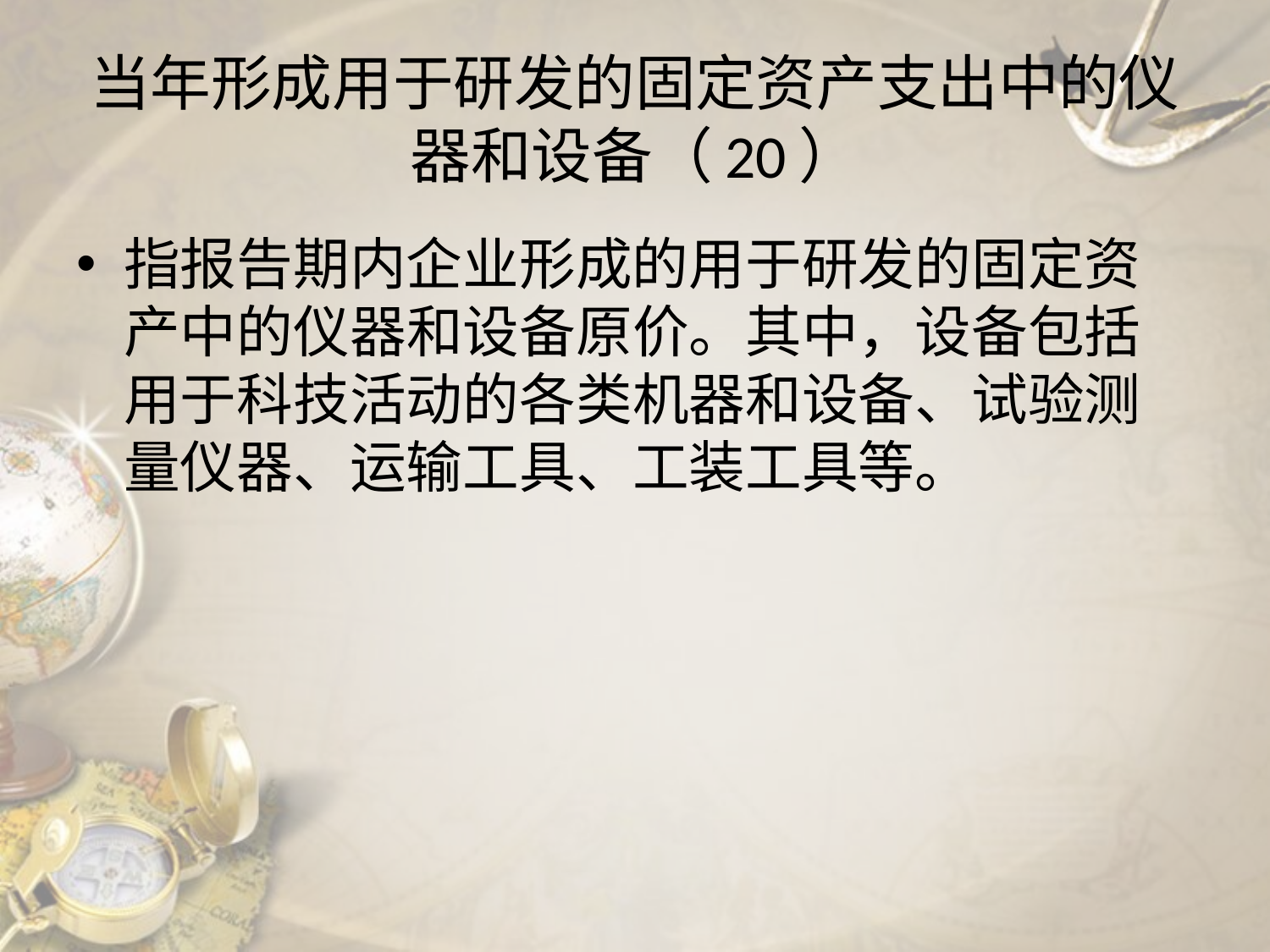

# 当年形成用于研发的固定资产支出中的仪器和设备（20）
指报告期内企业形成的用于研发的固定资产中的仪器和设备原价。其中，设备包括用于科技活动的各类机器和设备、试验测量仪器、运输工具、工装工具等。